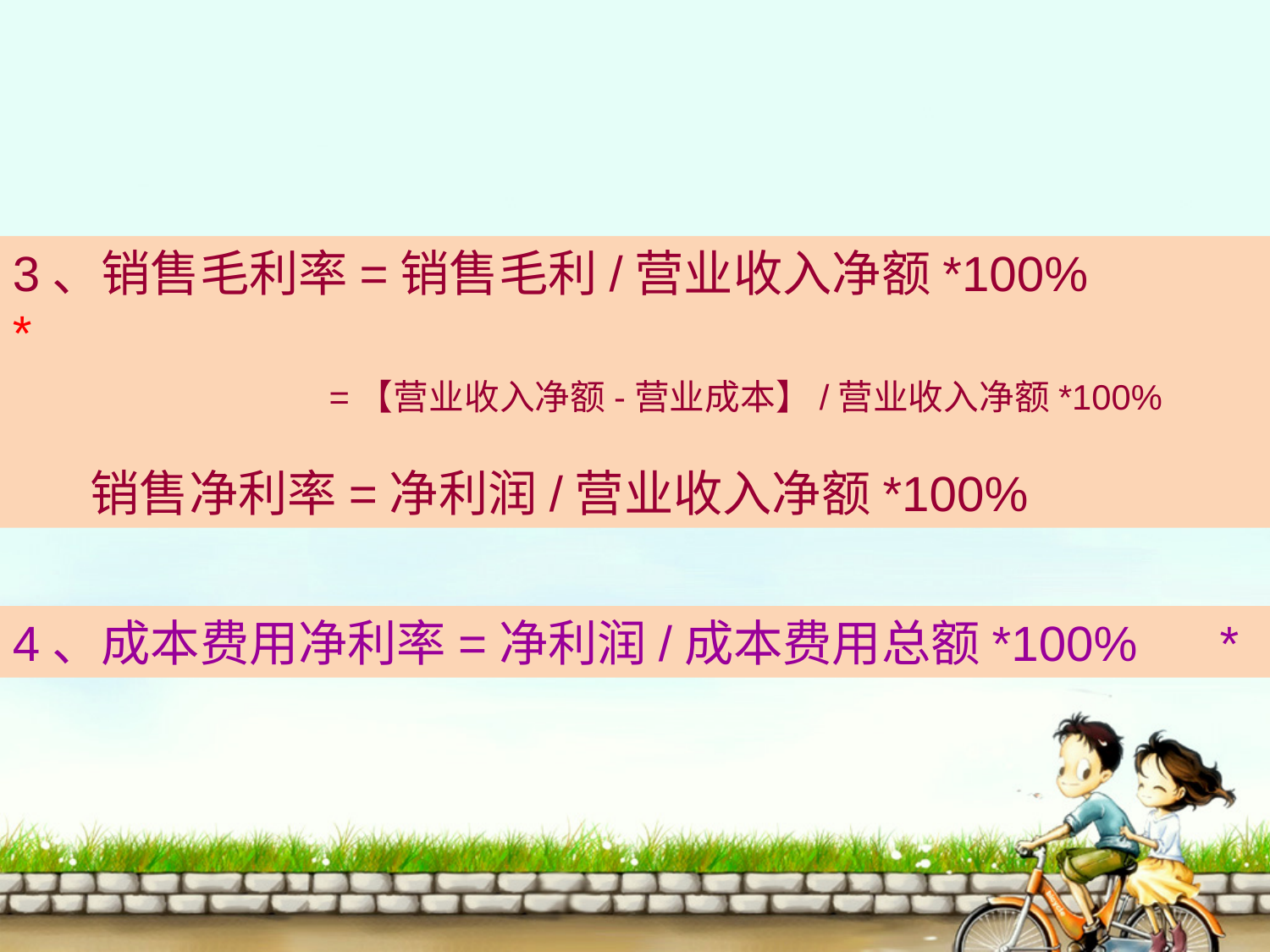

3、销售毛利率=销售毛利/营业收入净额*100%           *
                       =【营业收入净额-营业成本】/营业收入净额*100%

      销售净利率=净利润/营业收入净额*100%
4、成本费用净利率=净利润/成本费用总额*100%      *